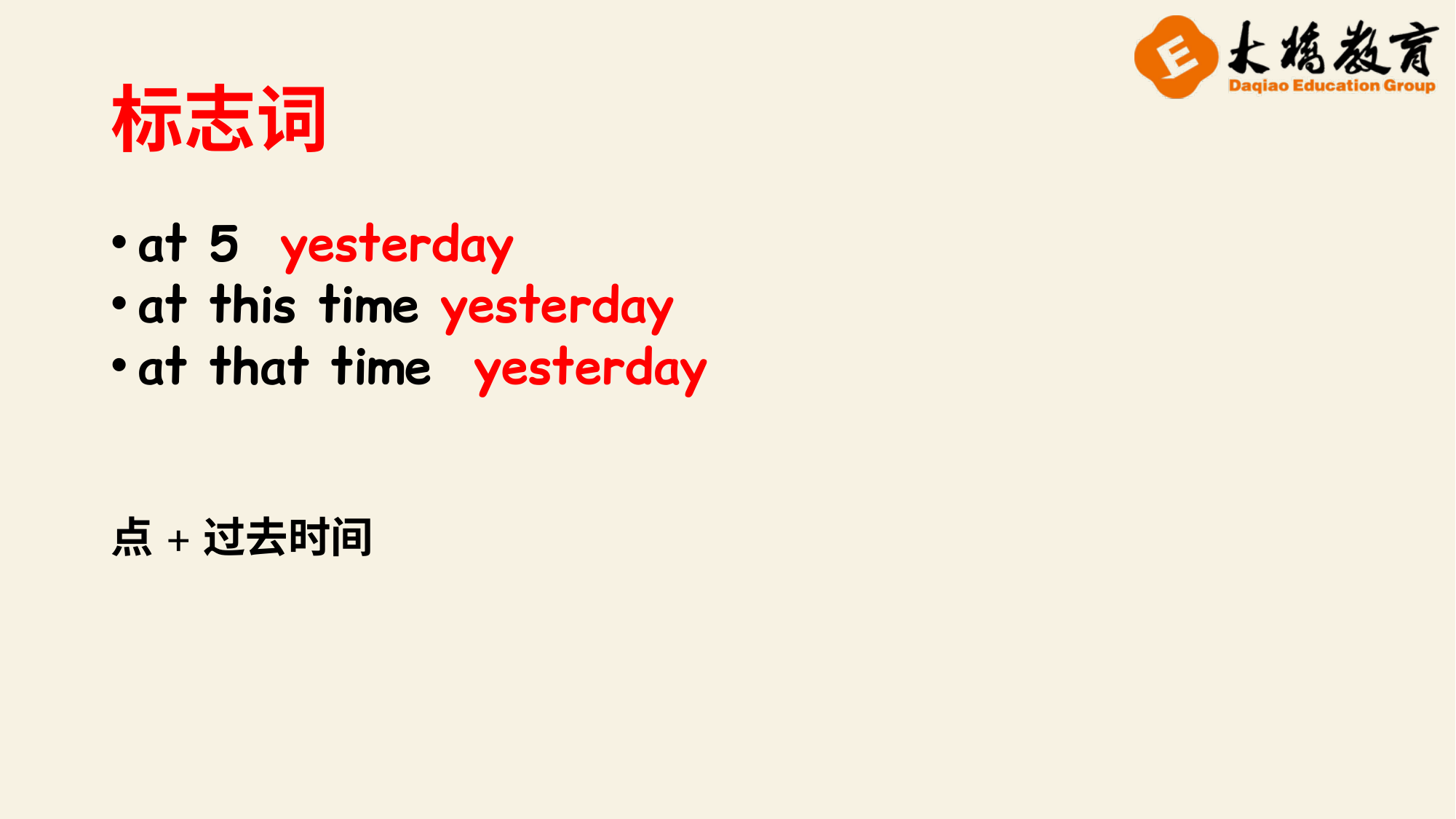

# 标志词
at 5  yesterday
at this time yesterday
at that time  yesterday

点+过去时间